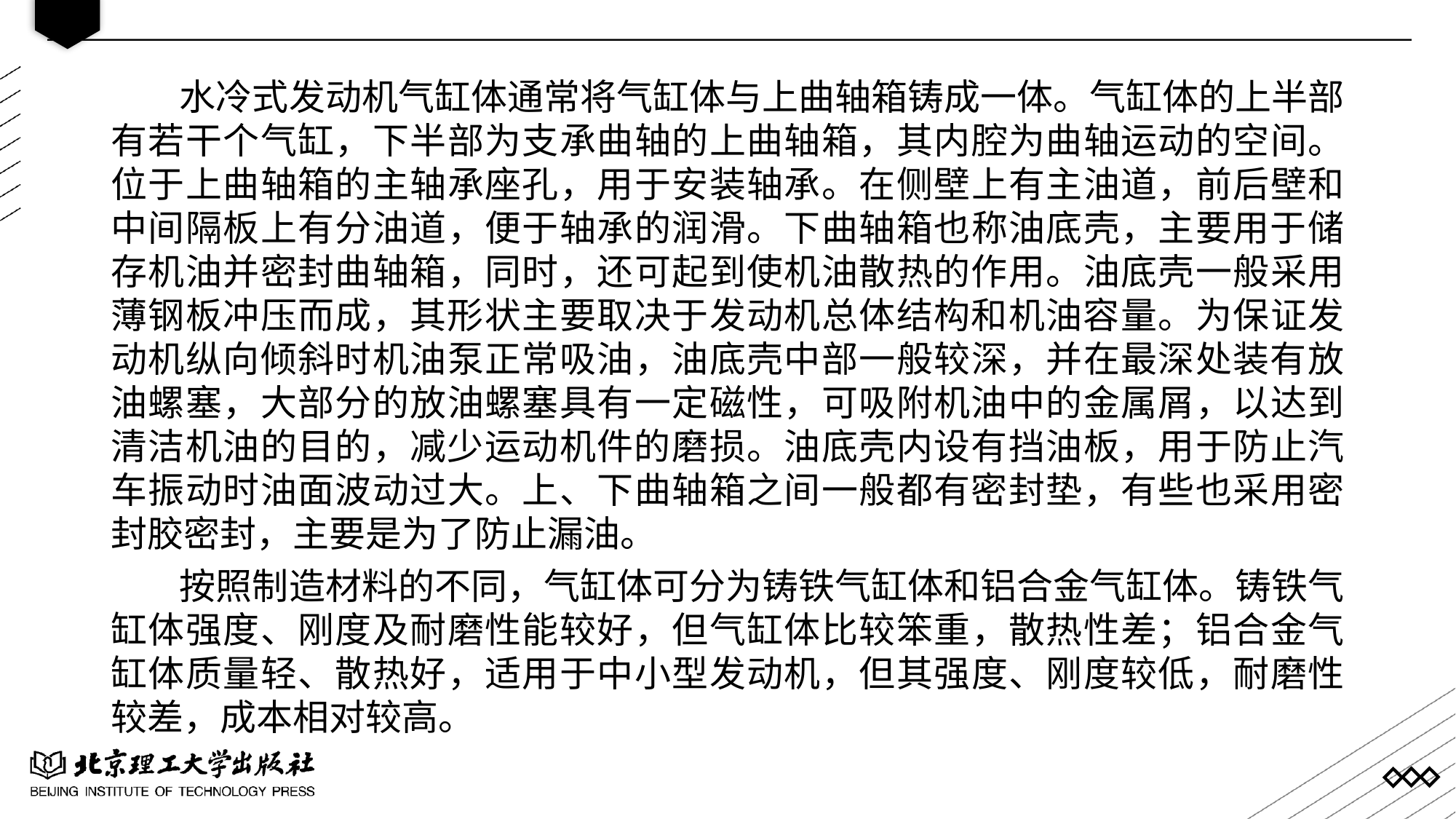

水冷式发动机气缸体通常将气缸体与上曲轴箱铸成一体。气缸体的上半部有若干个气缸，下半部为支承曲轴的上曲轴箱，其内腔为曲轴运动的空间。位于上曲轴箱的主轴承座孔，用于安装轴承。在侧壁上有主油道，前后壁和中间隔板上有分油道，便于轴承的润滑。下曲轴箱也称油底壳，主要用于储存机油并密封曲轴箱，同时，还可起到使机油散热的作用。油底壳一般采用薄钢板冲压而成，其形状主要取决于发动机总体结构和机油容量。为保证发动机纵向倾斜时机油泵正常吸油，油底壳中部一般较深，并在最深处装有放油螺塞，大部分的放油螺塞具有一定磁性，可吸附机油中的金属屑，以达到清洁机油的目的，减少运动机件的磨损。油底壳内设有挡油板，用于防止汽车振动时油面波动过大。上、下曲轴箱之间一般都有密封垫，有些也采用密封胶密封，主要是为了防止漏油。
按照制造材料的不同，气缸体可分为铸铁气缸体和铝合金气缸体。铸铁气缸体强度、刚度及耐磨性能较好，但气缸体比较笨重，散热性差；铝合金气缸体质量轻、散热好，适用于中小型发动机，但其强度、刚度较低，耐磨性较差，成本相对较高。